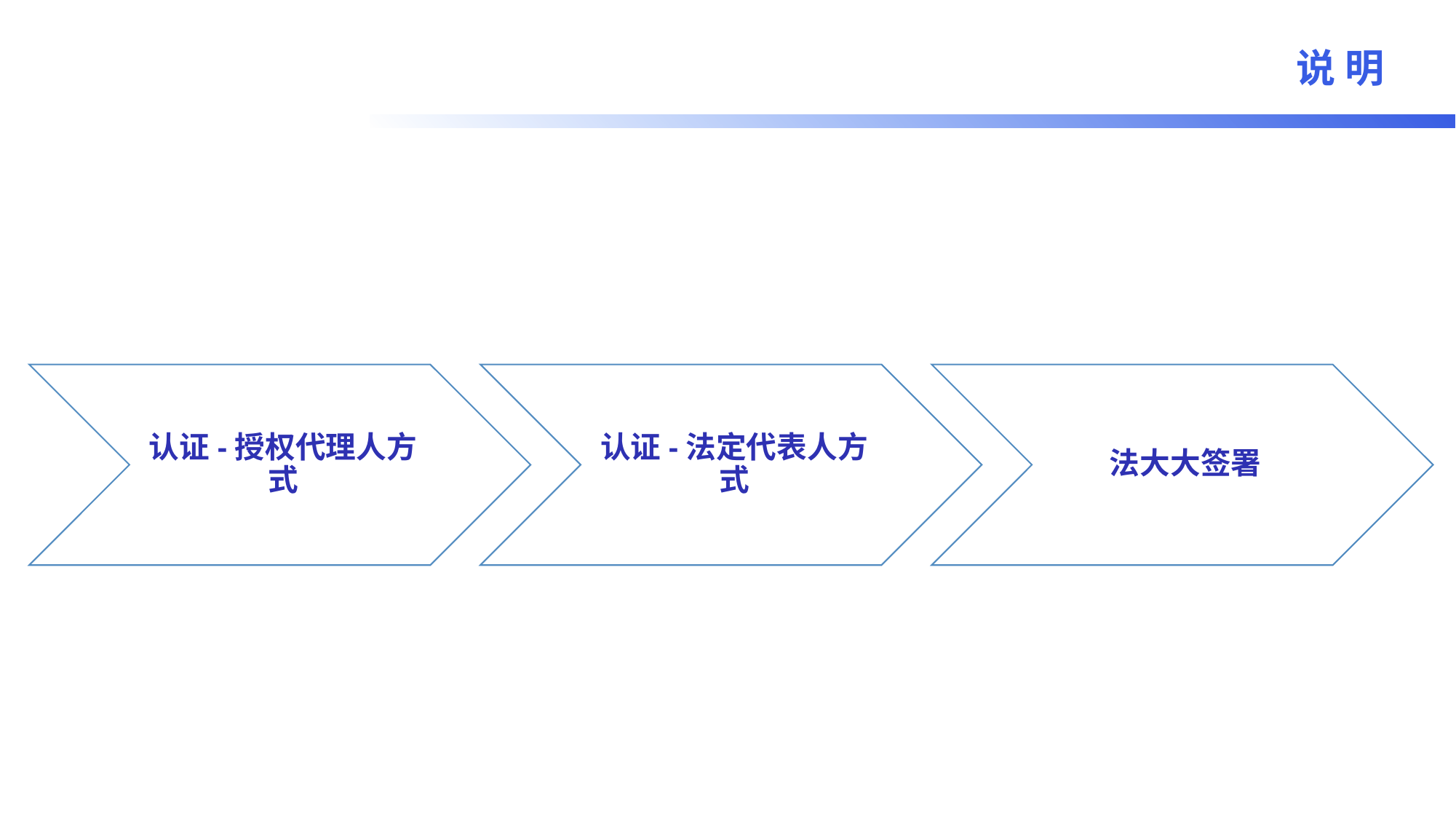

广东电力交易中心
说 明
GUANGDONG POWER EXCHANGE GENTER
致力于打造国内电力交易机构标杆

认证-授权代理人方式
认证-法定代表人方式
法大大签署